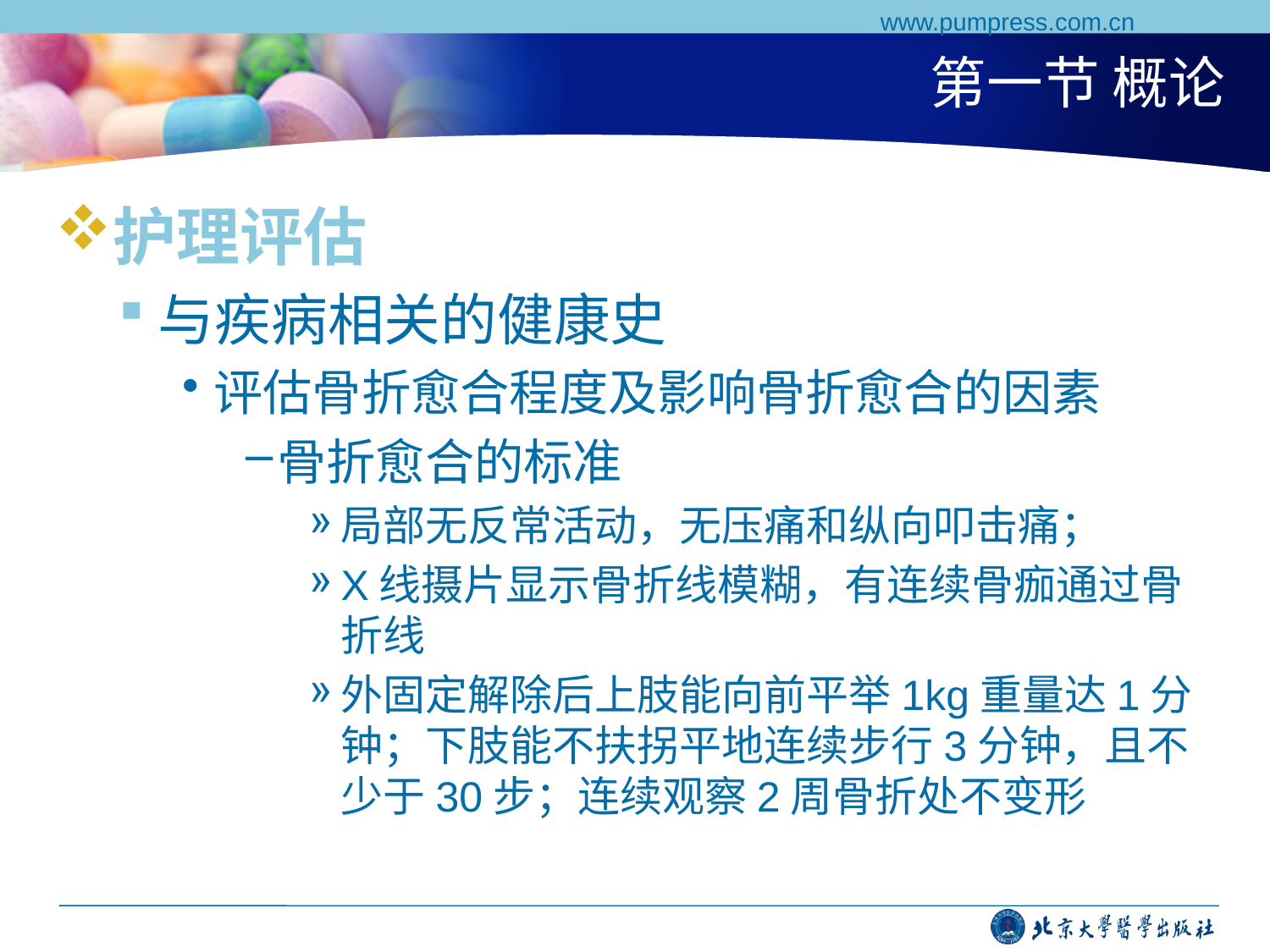

www.pumpress.com.cn
# 第一节 概论
护理评估
与疾病相关的健康史
评估骨折愈合程度及影响骨折愈合的因素
骨折愈合的标准
局部无反常活动，无压痛和纵向叩击痛；
X线摄片显示骨折线模糊，有连续骨痂通过骨折线
外固定解除后上肢能向前平举1kg重量达1分钟；下肢能不扶拐平地连续步行3分钟，且不少于30步；连续观察2周骨折处不变形